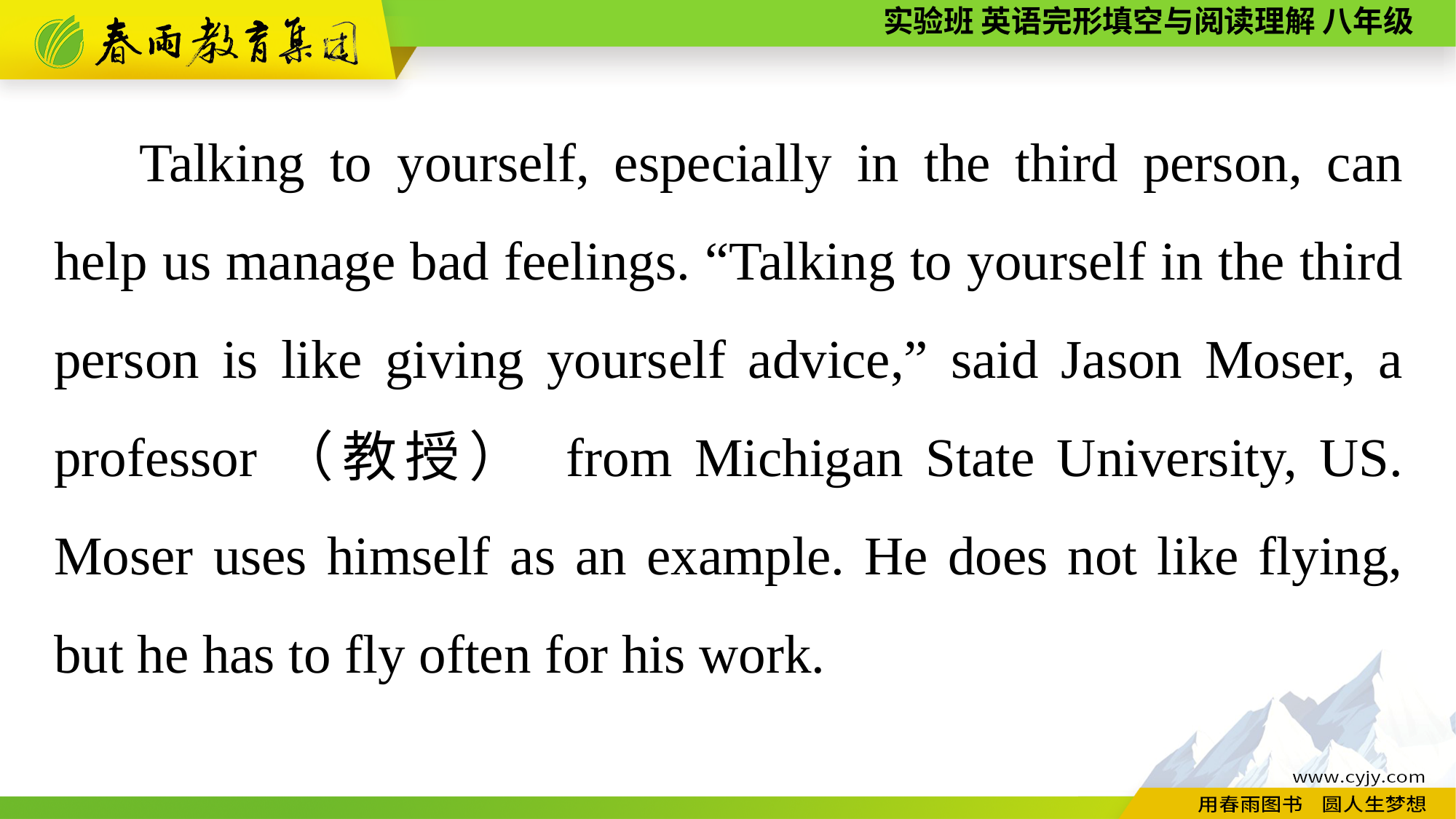

Talking to yourself, especially in the third person, can help us manage bad feelings. “Talking to yourself in the third person is like giving yourself advice,” said Jason Moser, a professor（教授） from Michigan State University, US. Moser uses himself as an example. He does not like flying, but he has to fly often for his work.